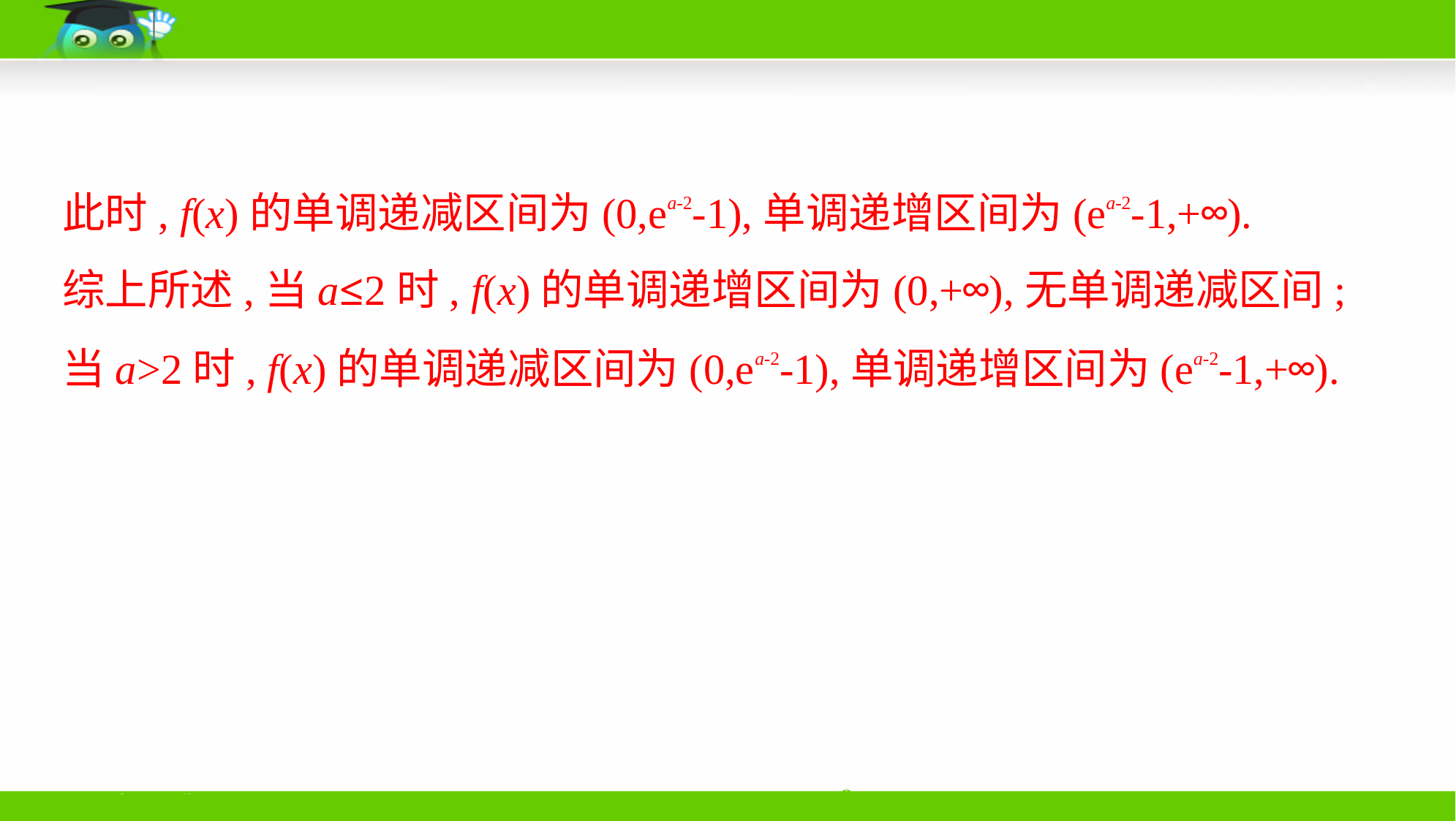

此时, f(x)的单调递减区间为(0,ea-2-1),单调递增区间为(ea-2-1,+∞).
综上所述,当a≤2时, f(x)的单调递增区间为(0,+∞),无单调递减区间;
当a>2时, f(x)的单调递减区间为(0,ea-2-1),单调递增区间为(ea-2-1,+∞).